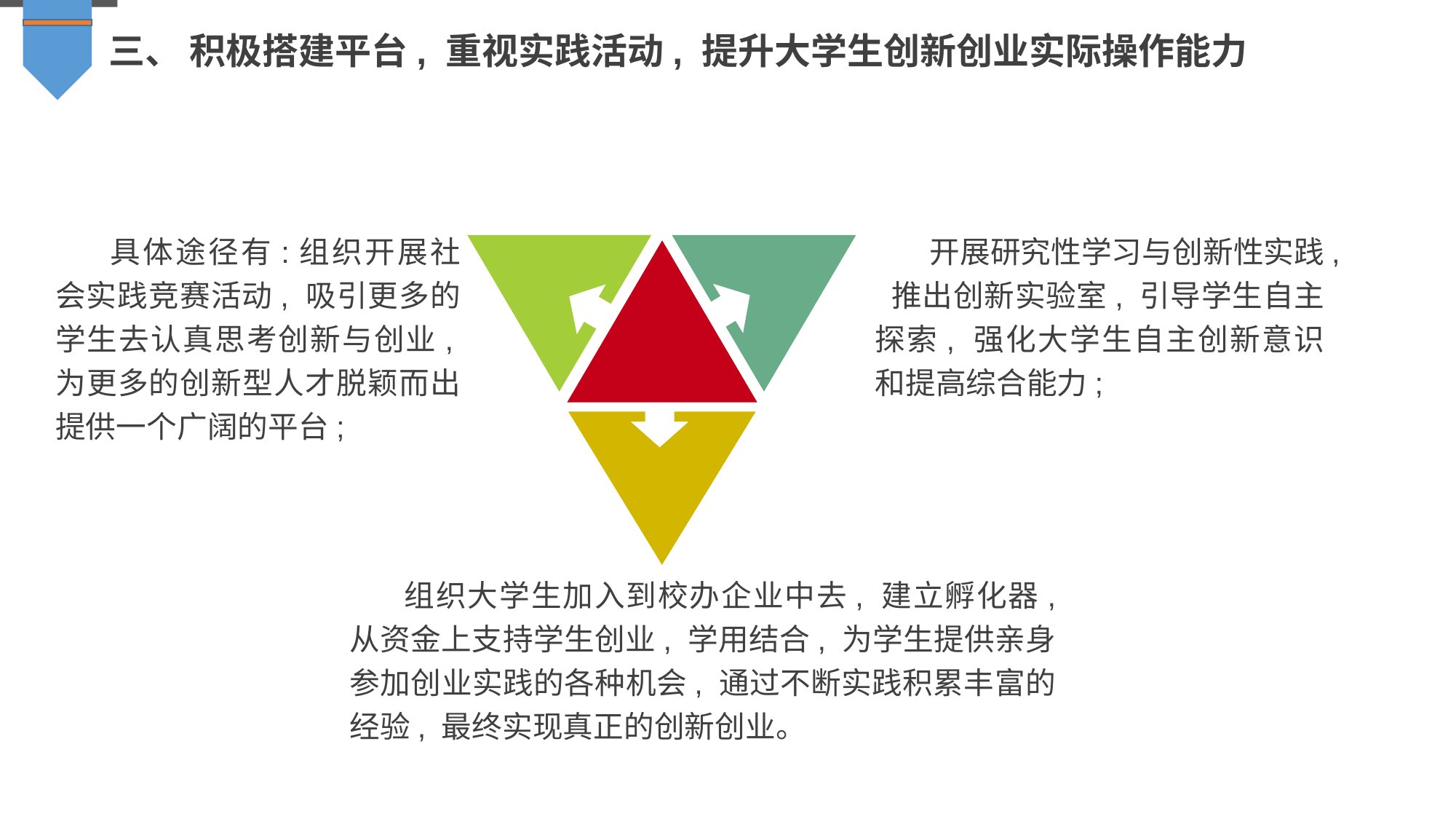

三、 积极搭建平台, 重视实践活动, 提升大学生创新创业实际操作能力
具体途径有:组织开展社会实践竞赛活动, 吸引更多的学生去认真思考创新与创业,为更多的创新型人才脱颖而出提供一个广阔的平台;
开展研究性学习与创新性实践, 推出创新实验室, 引导学生自主探索, 强化大学生自主创新意识和提高综合能力;

组织大学生加入到校办企业中去, 建立孵化器, 从资金上支持学生创业, 学用结合, 为学生提供亲身参加创业实践的各种机会, 通过不断实践积累丰富的经验, 最终实现真正的创新创业。